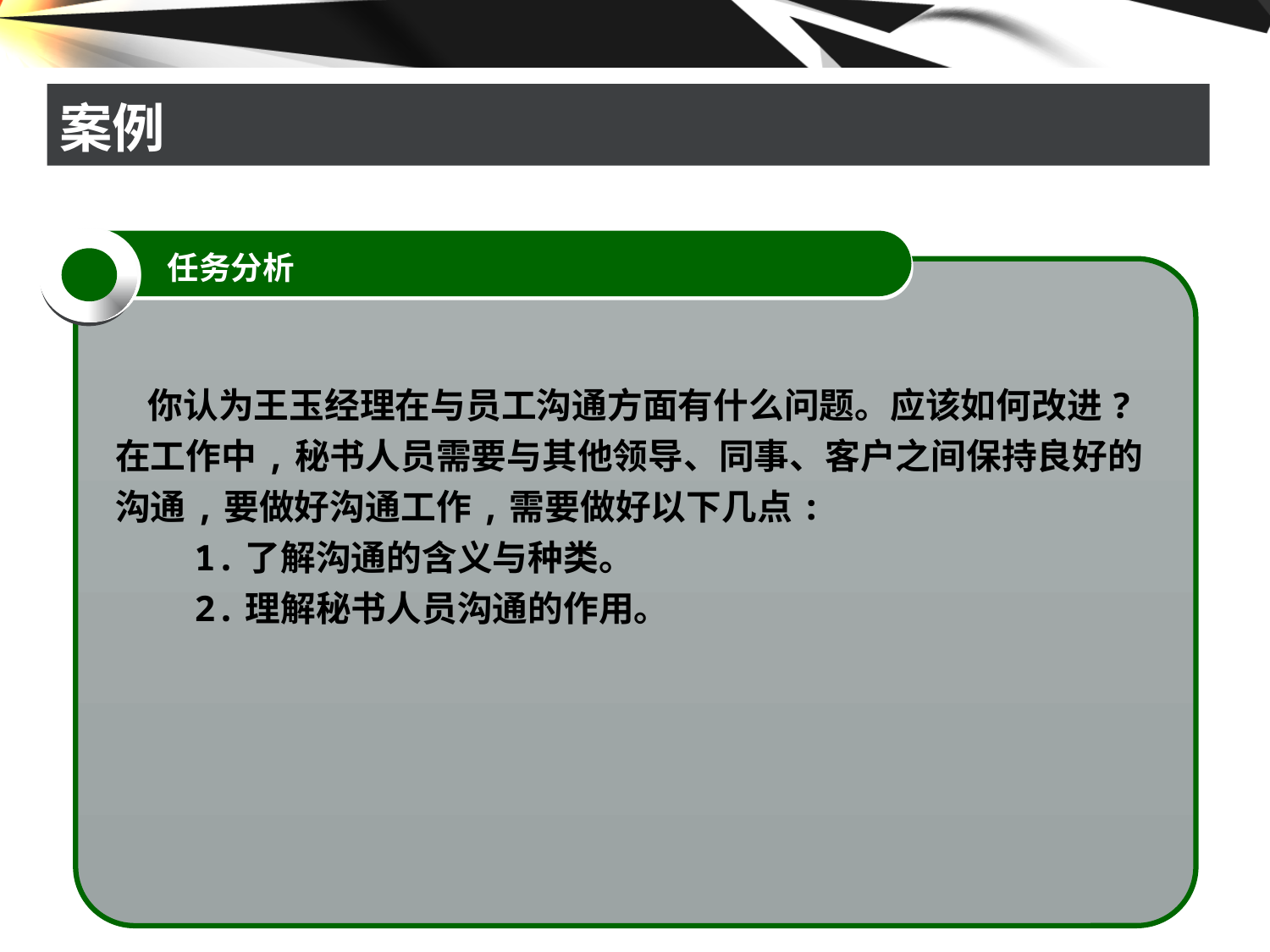

# 案例

任务分析

   你认为王玉经理在与员工沟通方面有什么问题。应该如何改进?在工作中,秘书人员需要与其他领导、同事、客户之间保持良好的沟通,要做好沟通工作,需要做好以下几点:
　　1.了解沟通的含义与种类。
　　2.理解秘书人员沟通的作用。